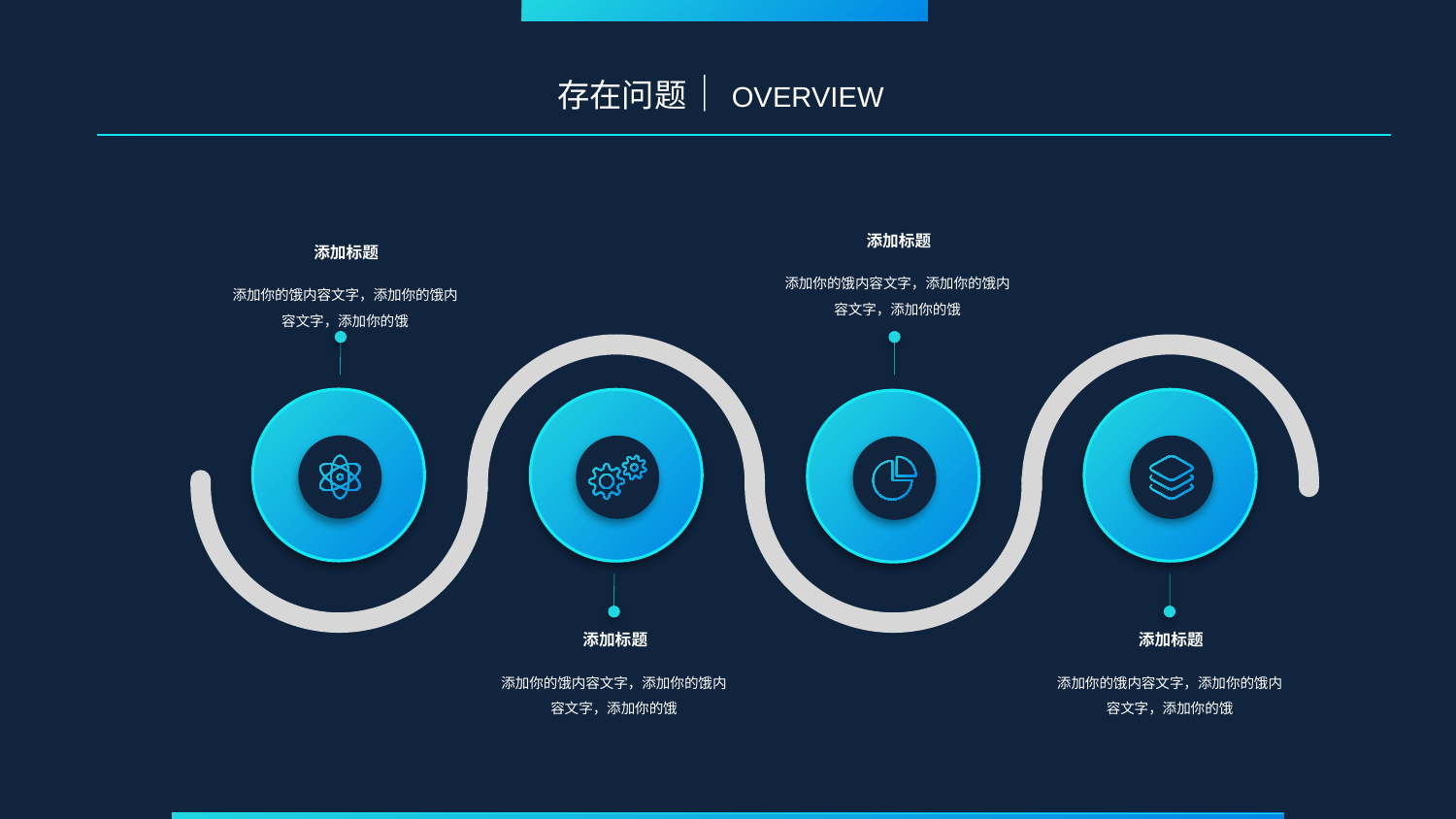

存在问题｜OVERVIEW
添加标题
添加你的饿内容文字，添加你的饿内容文字，添加你的饿
添加标题
添加你的饿内容文字，添加你的饿内容文字，添加你的饿

添加标题
添加你的饿内容文字，添加你的饿内容文字，添加你的饿
添加标题
添加你的饿内容文字，添加你的饿内容文字，添加你的饿